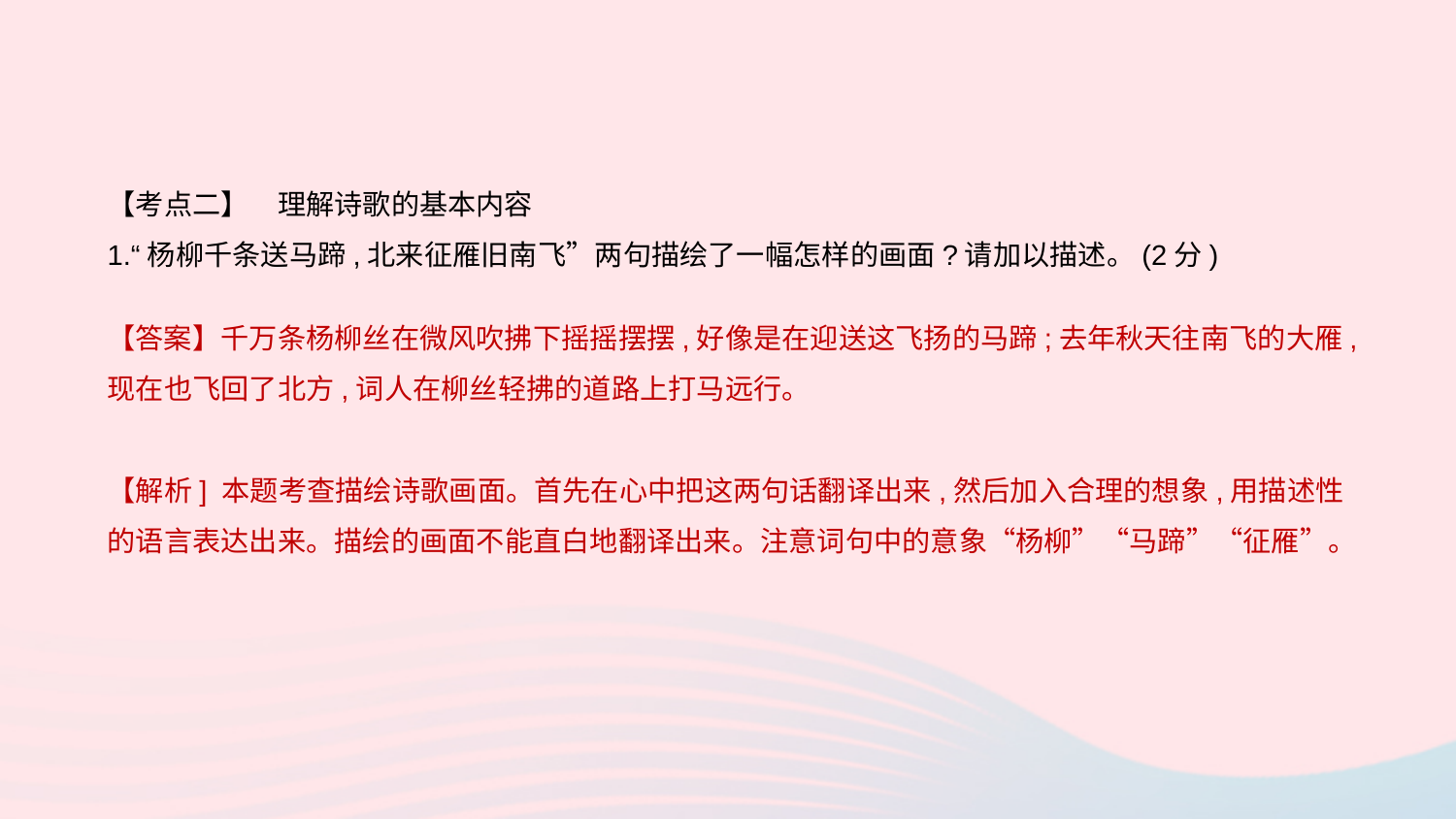

【考点二】　理解诗歌的基本内容
1.“杨柳千条送马蹄,北来征雁旧南飞”两句描绘了一幅怎样的画面?请加以描述。(2分)
【答案】千万条杨柳丝在微风吹拂下摇摇摆摆,好像是在迎送这飞扬的马蹄;去年秋天往南飞的大雁,现在也飞回了北方,词人在柳丝轻拂的道路上打马远行。

【解析] 本题考查描绘诗歌画面。首先在心中把这两句话翻译出来,然后加入合理的想象,用描述性的语言表达出来。描绘的画面不能直白地翻译出来。注意词句中的意象“杨柳”“马蹄”“征雁”。